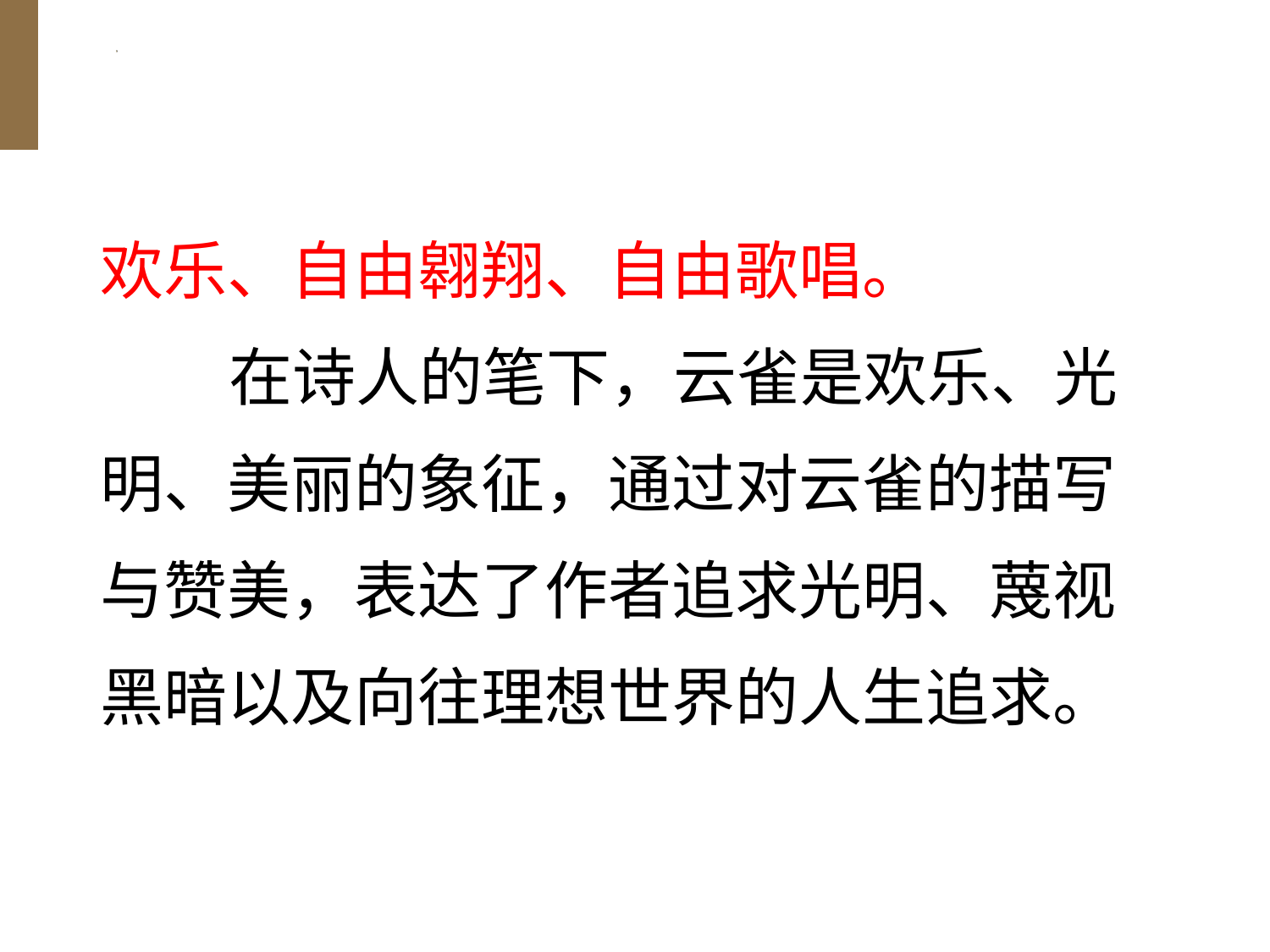

欢乐、自由翱翔、自由歌唱。
        在诗人的笔下，云雀是欢乐、光明、美丽的象征，通过对云雀的描写与赞美，表达了作者追求光明、蔑视黑暗以及向往理想世界的人生追求。